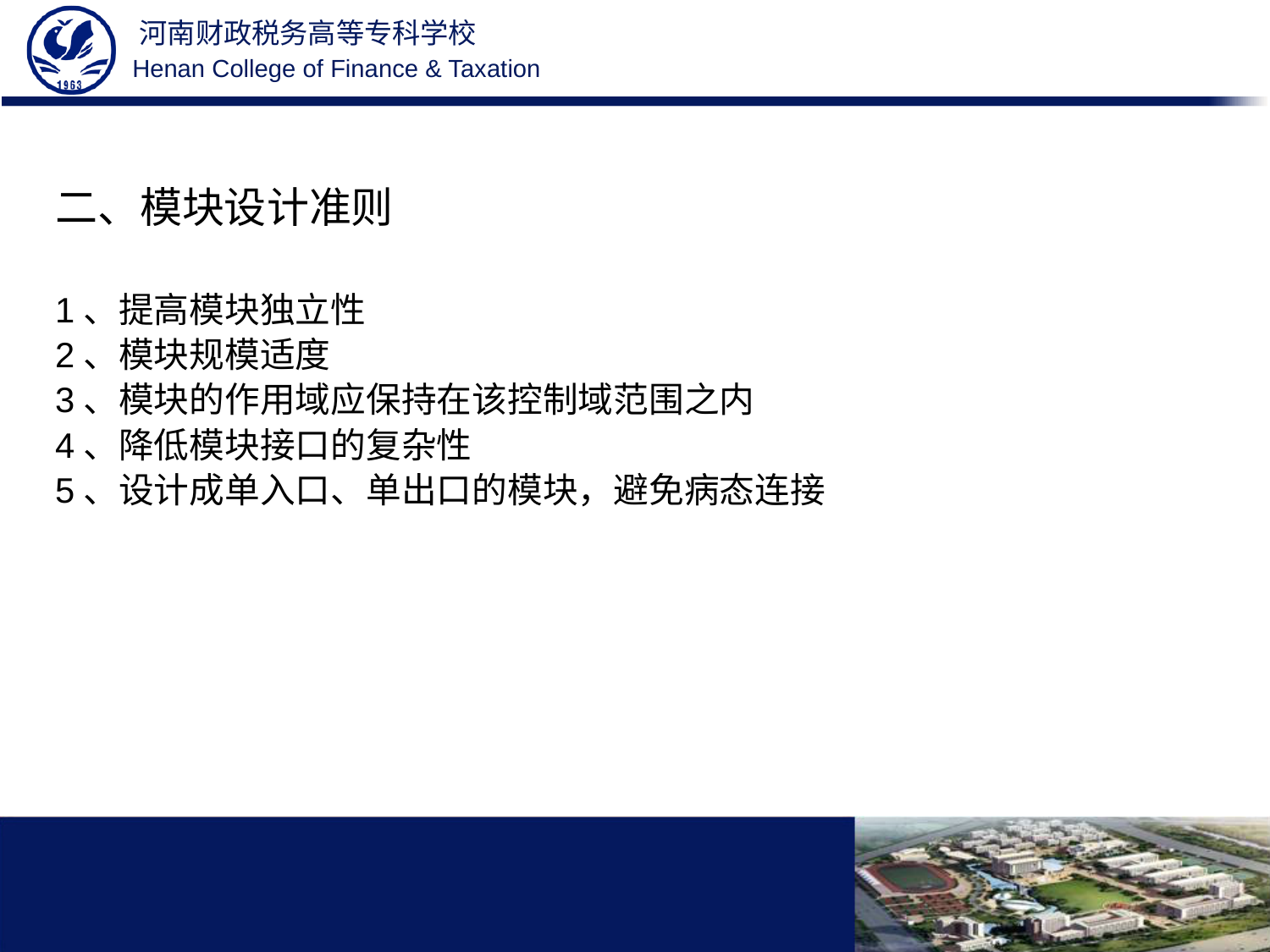

# 二、模块设计准则
1、提高模块独立性
2、模块规模适度
3、模块的作用域应保持在该控制域范围之内
4、降低模块接口的复杂性
5、设计成单入口、单出口的模块，避免病态连接